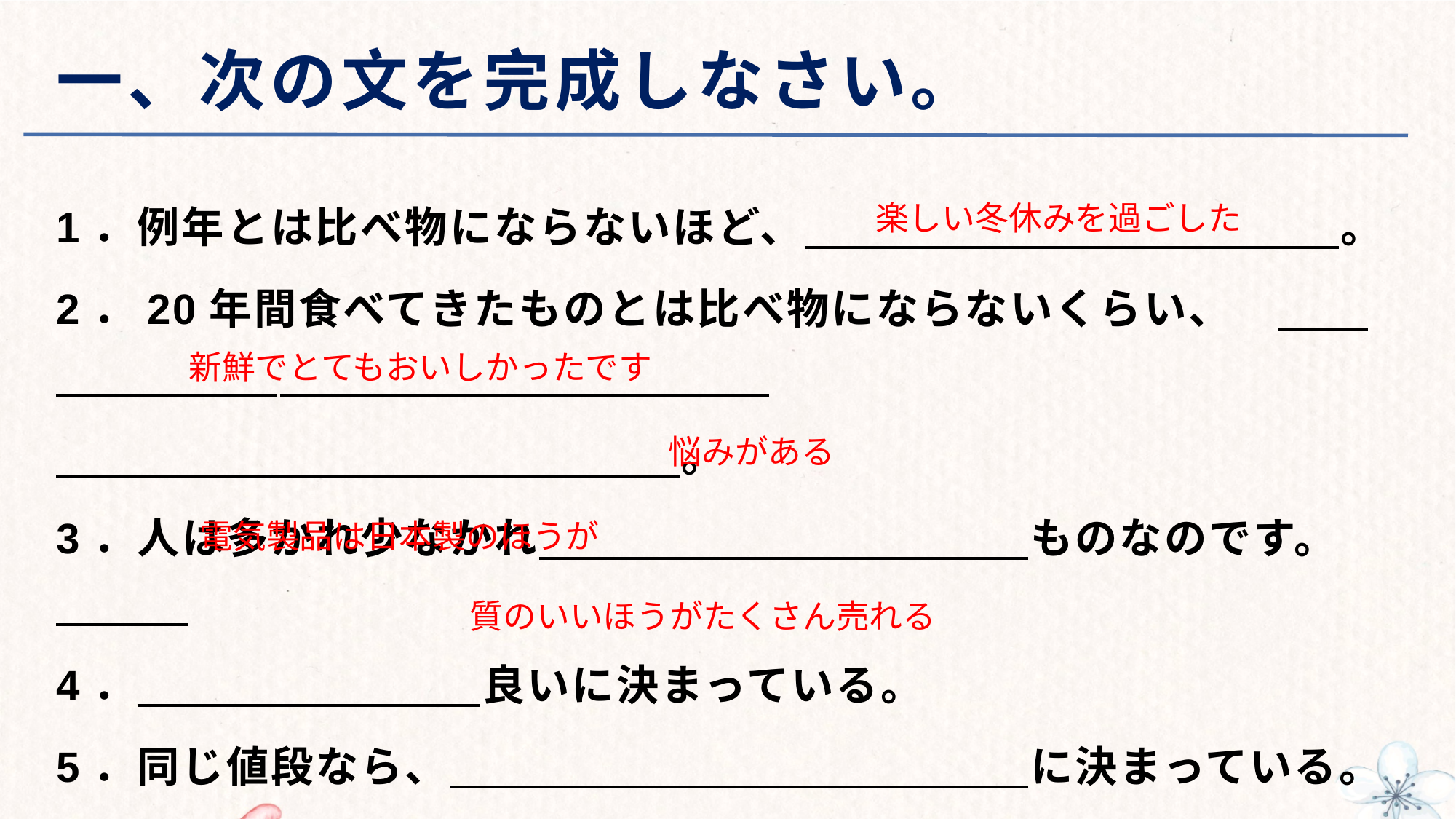

# 一、次の文を完成しなさい。
1．例年とは比べ物にならないほど、　　　　　　　　　　　　。
2．20年間食べてきたものとは比べ物にならないくらい、
　　　　　　　　　　　　　　。
3．人は多かれ少なかれ　　　　　　　　　　　ものなのです。
4．              　　　　良いに決まっている。
5．同じ値段なら、　　　　　　　　　　　　　に決まっている。
楽しい冬休みを過ごした
新鮮でとてもおいしかったです
悩みがある
電気製品は日本製のほうが
質のいいほうがたくさん売れる